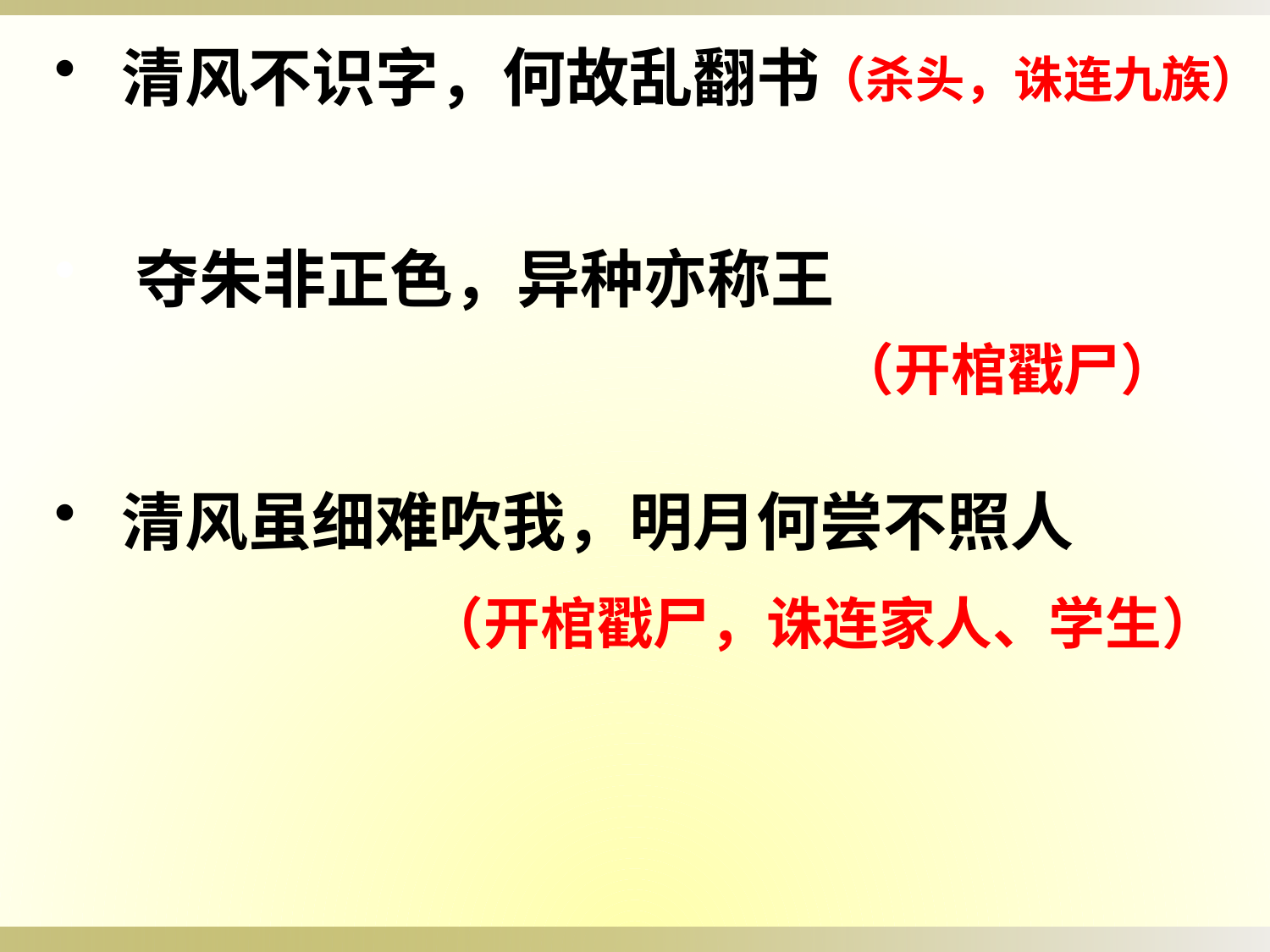

清风不识字，何故乱翻书
（杀头，诛连九族）

   夺朱非正色，异种亦称王
（开棺戳尸）

  清风虽细难吹我，明月何尝不照人

（开棺戳尸，诛连家人、学生）